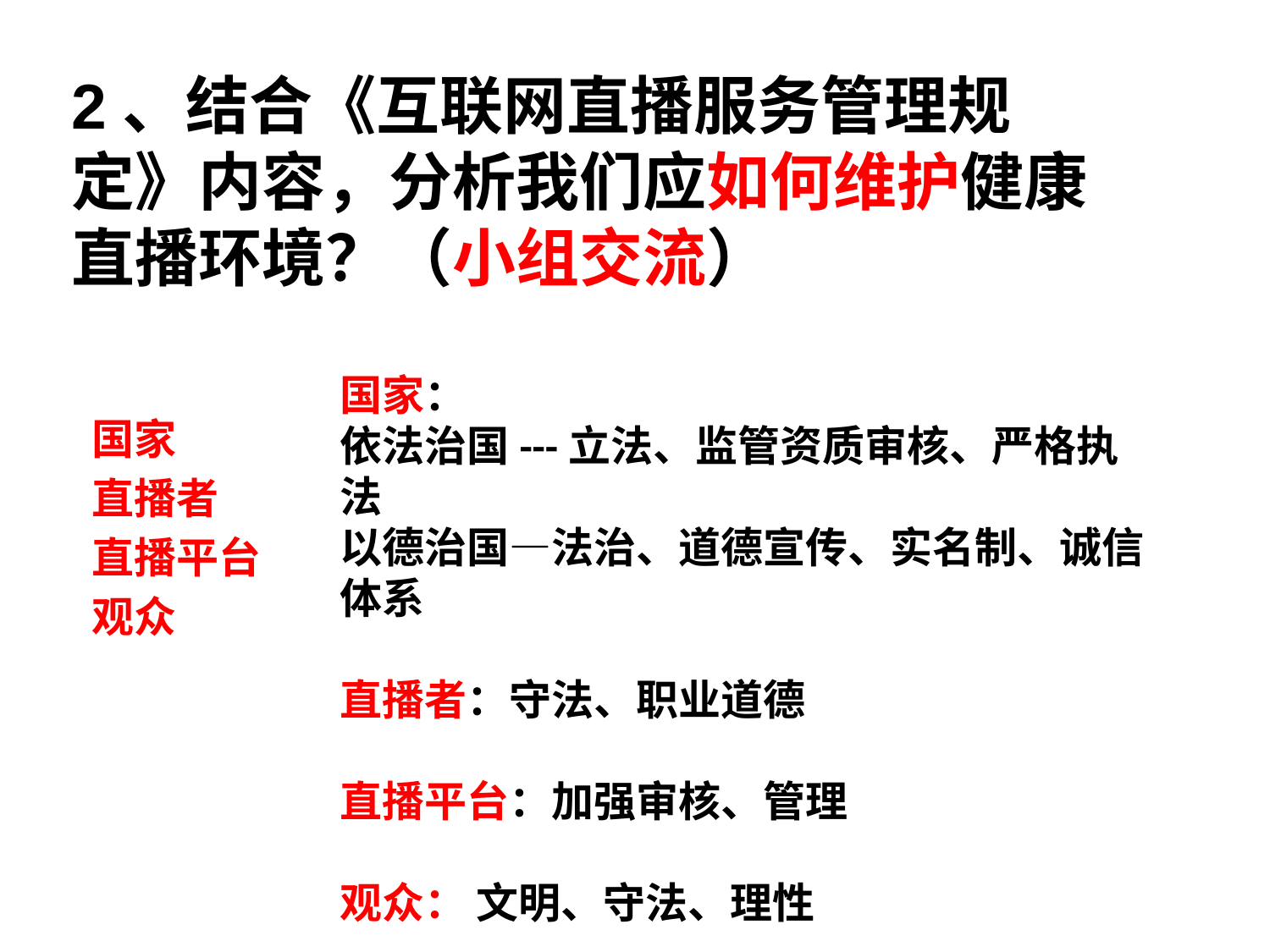

2、结合《互联网直播服务管理规定》内容，分析我们应如何维护健康直播环境？（小组交流）

国家：
依法治国---立法、监管资质审核、严格执法
以德治国—法治、道德宣传、实名制、诚信体系

直播者：守法、职业道德

直播平台：加强审核、管理

观众： 文明、守法、理性

国家
直播者
直播平台
观众